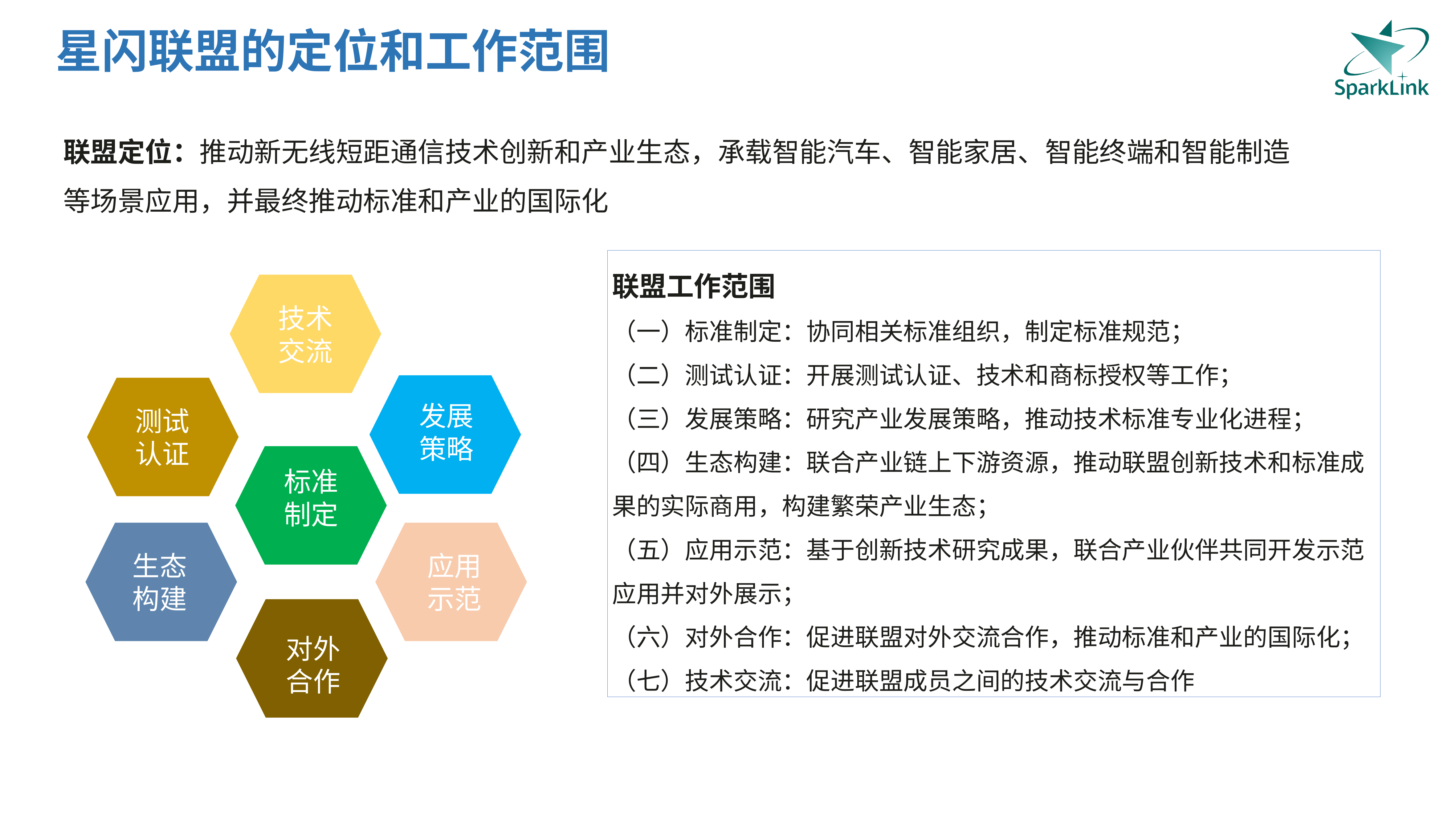

星闪联盟的定位和工作范围
联盟定位：推动新无线短距通信技术创新和产业生态，承载智能汽车、智能家居、智能终端和智能制造等场景应用，并最终推动标准和产业的国际化
联盟工作范围
（一）标准制定：协同相关标准组织，制定标准规范；
（二）测试认证：开展测试认证、技术和商标授权等工作；
（三）发展策略：研究产业发展策略，推动技术标准专业化进程；
（四）生态构建：联合产业链上下游资源，推动联盟创新技术和标准成果的实际商用，构建繁荣产业生态；
（五）应用示范：基于创新技术研究成果，联合产业伙伴共同开发示范应用并对外展示；
（六）对外合作：促进联盟对外交流合作，推动标准和产业的国际化；
（七）技术交流：促进联盟成员之间的技术交流与合作
技术交流

发展策略
测试认证

标准制定

生态构建
应用示范

对外合作